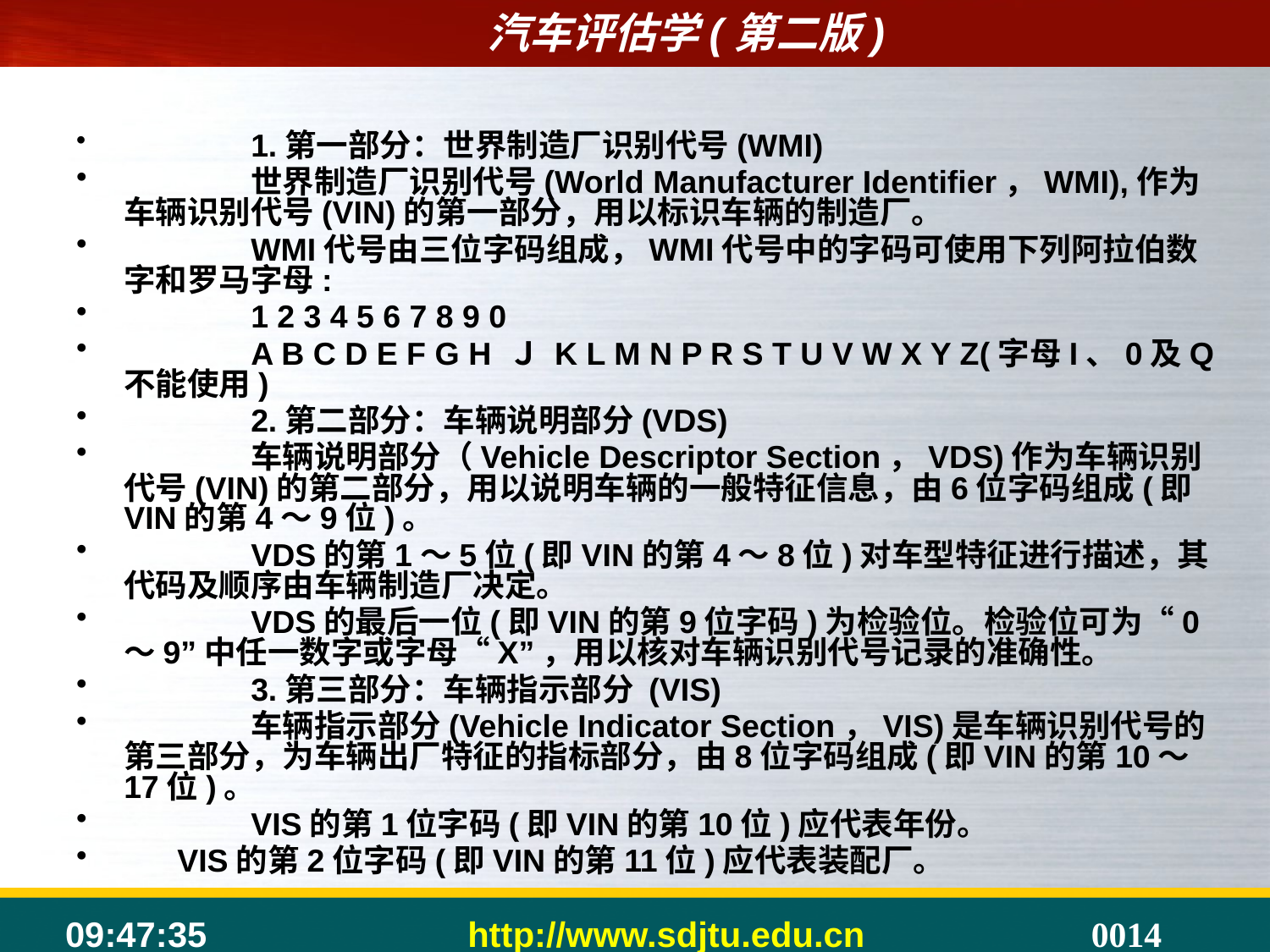

1.第一部分：世界制造厂识别代号(WMI)
	世界制造厂识别代号(World Manufacturer Identifier，WMI),作为车辆识别代号(VIN)的第一部分，用以标识车辆的制造厂。
	WMI代号由三位字码组成，WMI代号中的字码可使用下列阿拉伯数字和罗马字母:
	1 2 3 4 5 6 7 8 9 0
	A B C D E F G H Ｊ K L M N P R S T U V W X Y Z(字母I、0及Q不能使用)
	2.第二部分：车辆说明部分(VDS)
	车辆说明部分（Vehicle Descriptor Section，VDS)作为车辆识别代号(VIN)的第二部分，用以说明车辆的一般特征信息，由6位字码组成(即VIN的第4～9位)。
	VDS的第1～5位(即VIN的第4～8位)对车型特征进行描述，其代码及顺序由车辆制造厂决定。
	VDS的最后一位(即VIN的第9位字码)为检验位。检验位可为“0～9”中任一数字或字母“X”，用以核对车辆识别代号记录的准确性。
	3.第三部分：车辆指示部分 (VIS)
	车辆指示部分(Vehicle Indicator Section，VIS)是车辆识别代号的第三部分，为车辆出厂特征的指标部分，由8位字码组成(即VIN的第10～17位)。
	VIS的第1位字码(即VIN的第10位)应代表年份。
      VIS的第2位字码(即VIN的第11位)应代表装配厂。